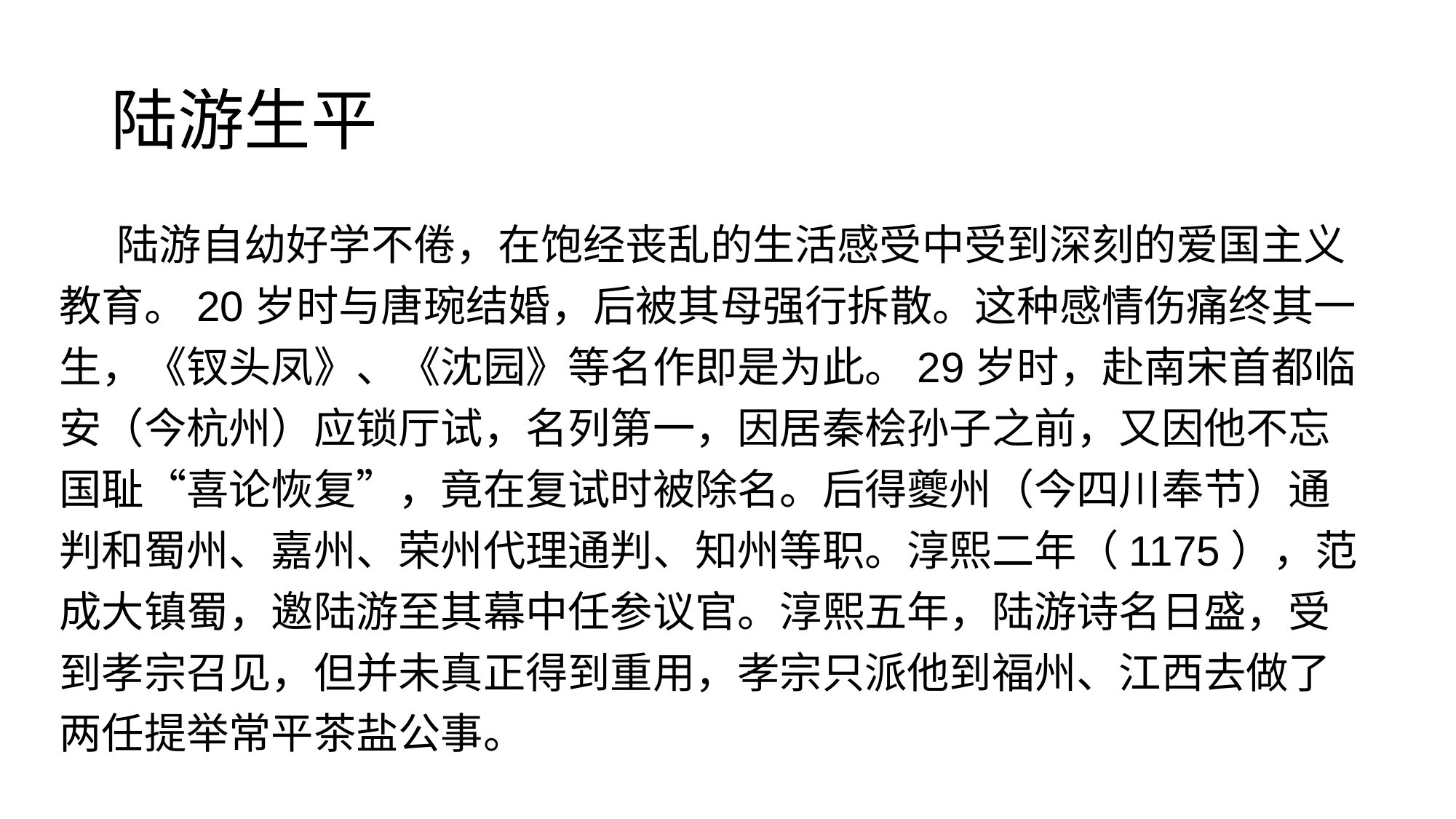

# 陆游生平
     陆游自幼好学不倦，在饱经丧乱的生活感受中受到深刻的爱国主义教育。20岁时与唐琬结婚，后被其母强行拆散。这种感情伤痛终其一生，《钗头凤》、《沈园》等名作即是为此。29岁时，赴南宋首都临安（今杭州）应锁厅试，名列第一，因居秦桧孙子之前，又因他不忘国耻“喜论恢复”，竟在复试时被除名。后得夔州（今四川奉节）通判和蜀州、嘉州、荣州代理通判、知州等职。淳熙二年（1175），范成大镇蜀，邀陆游至其幕中任参议官。淳熙五年，陆游诗名日盛，受到孝宗召见，但并未真正得到重用，孝宗只派他到福州、江西去做了两任提举常平茶盐公事。